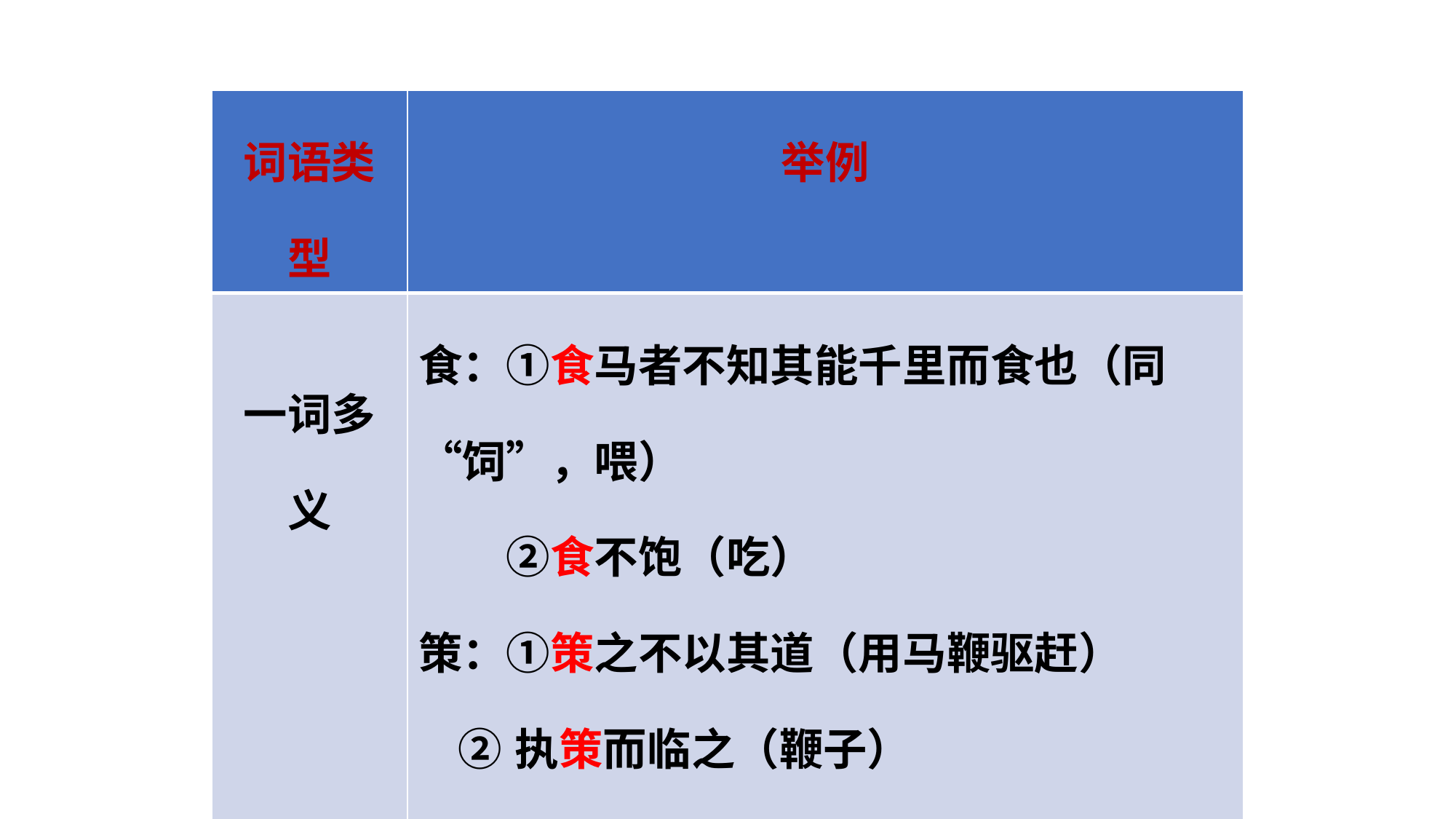

| 词语类型 | 举例 |
| --- | --- |
| 一词多义 | 食：①食马者不知其能千里而食也（同“饲”，喂） 　　②食不饱（吃） 策：①策之不以其道（用马鞭驱赶） ②执策而临之（鞭子） 能：①虽有千里之能（才能、本领） ②安求其能千里也（能够） |